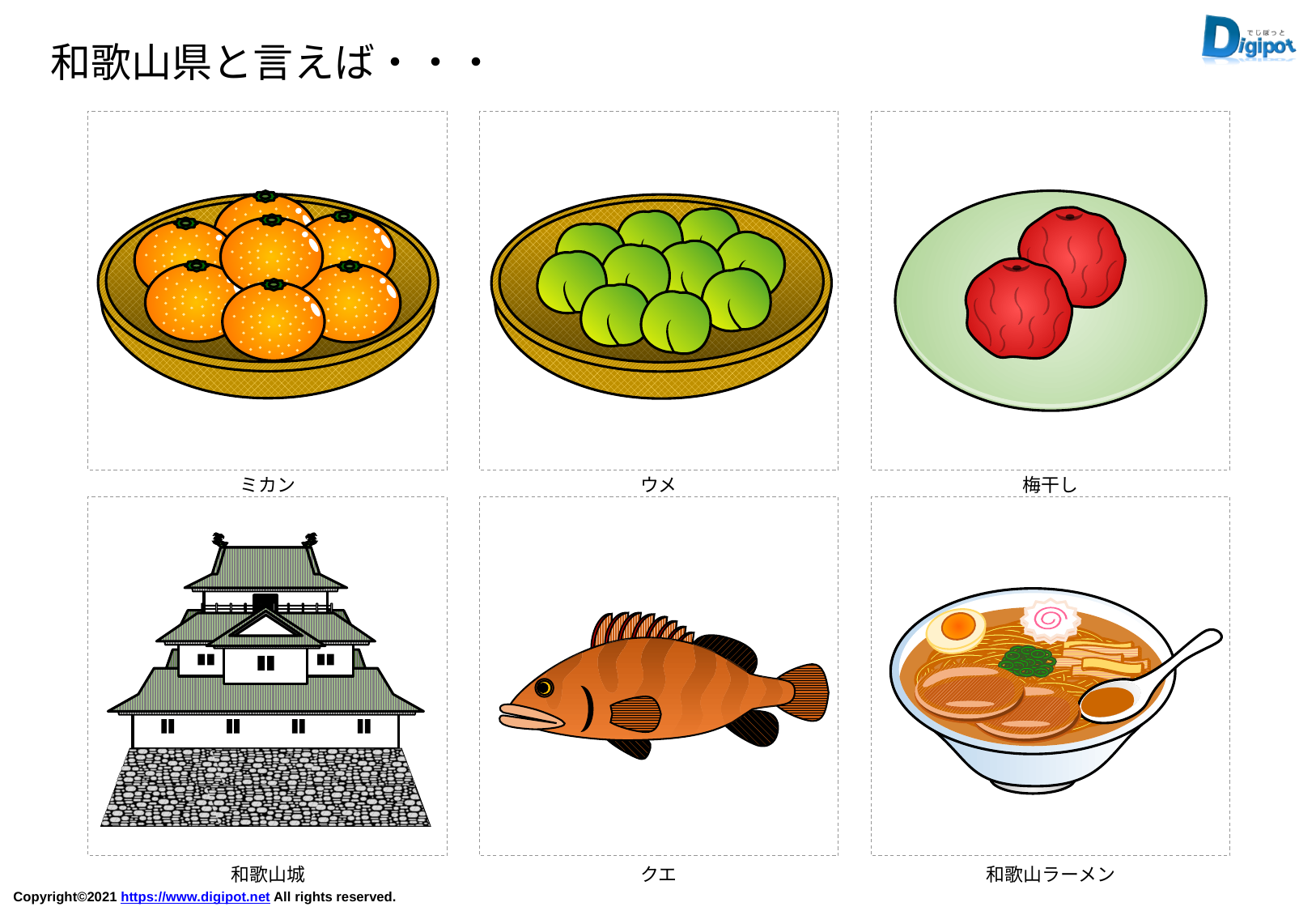

和歌山県と言えば・・・

ミカン
ウメ
梅干し

和歌山城
クエ
和歌山ラーメン